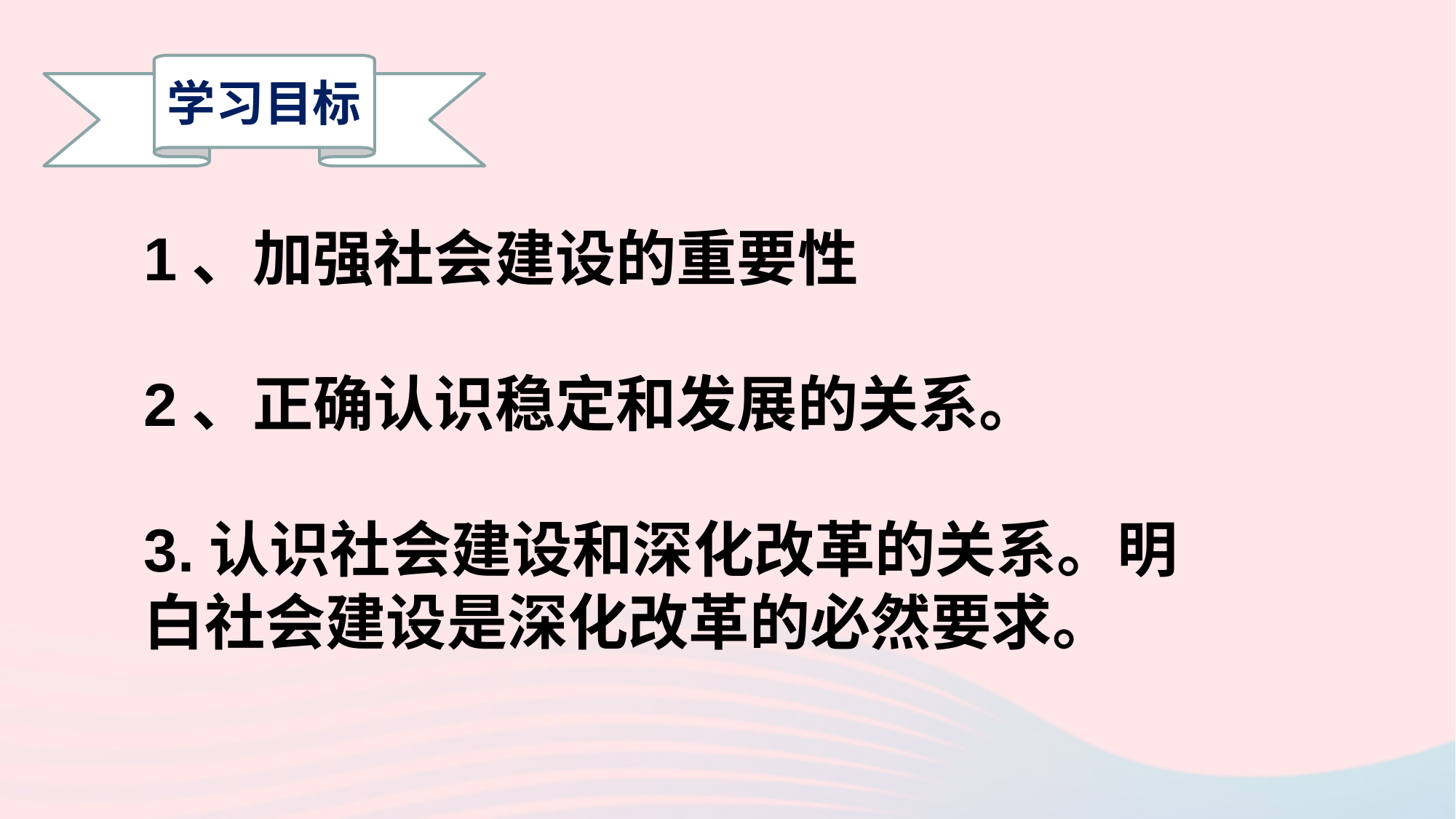

学习目标
1、加强社会建设的重要性

2、正确认识稳定和发展的关系。

3.认识社会建设和深化改革的关系。明白社会建设是深化改革的必然要求。